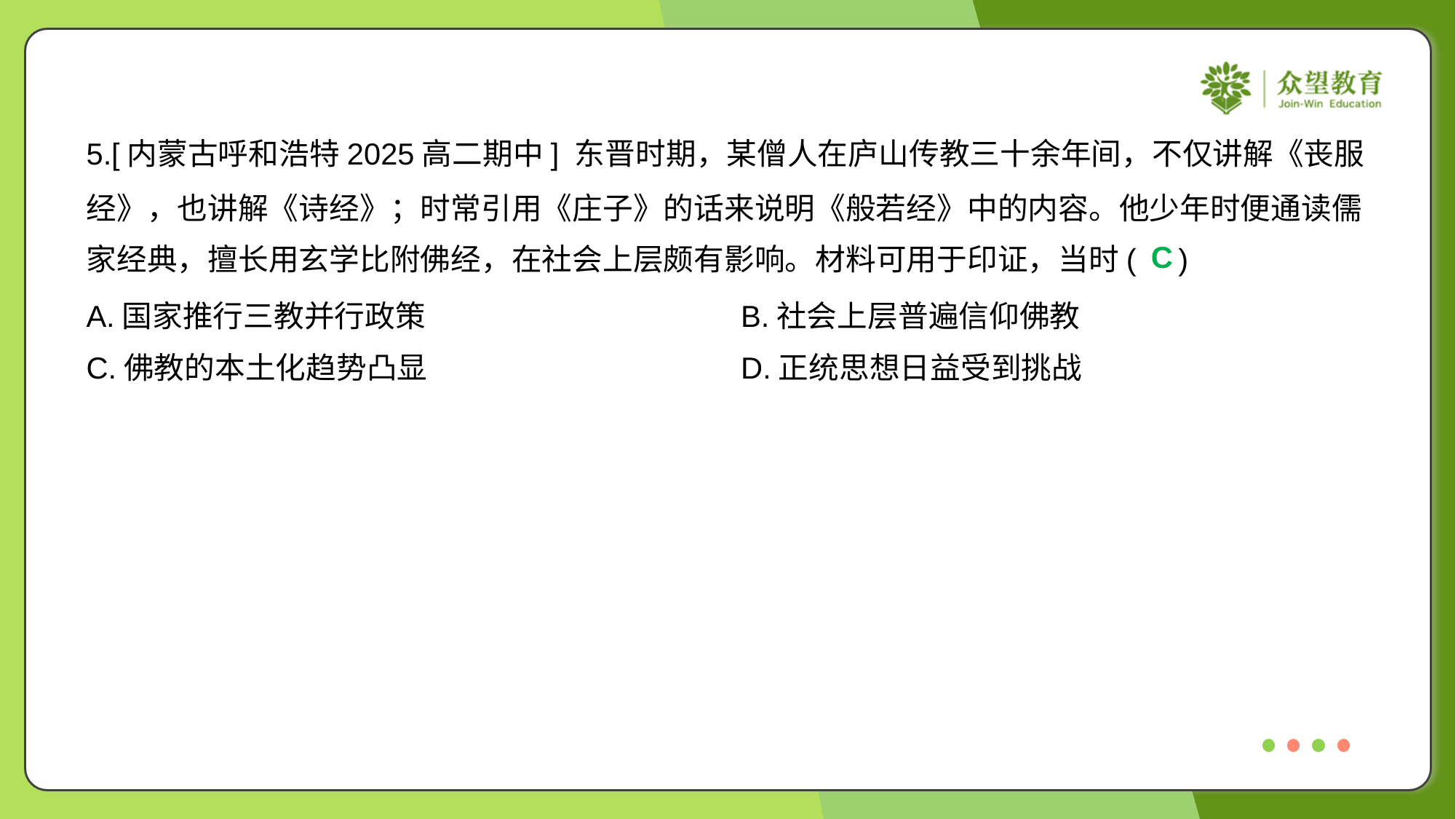

5.[内蒙古呼和浩特2025高二期中] 东晋时期，某僧人在庐山传教三十余年间，不仅讲解《丧服
经》，也讲解《诗经》；时常引用《庄子》的话来说明《般若经》中的内容。他少年时便通读儒
家经典，擅长用玄学比附佛经，在社会上层颇有影响。材料可用于印证，当时(     )
C
A.国家推行三教并行政策	B.社会上层普遍信仰佛教
C.佛教的本土化趋势凸显	D.正统思想日益受到挑战